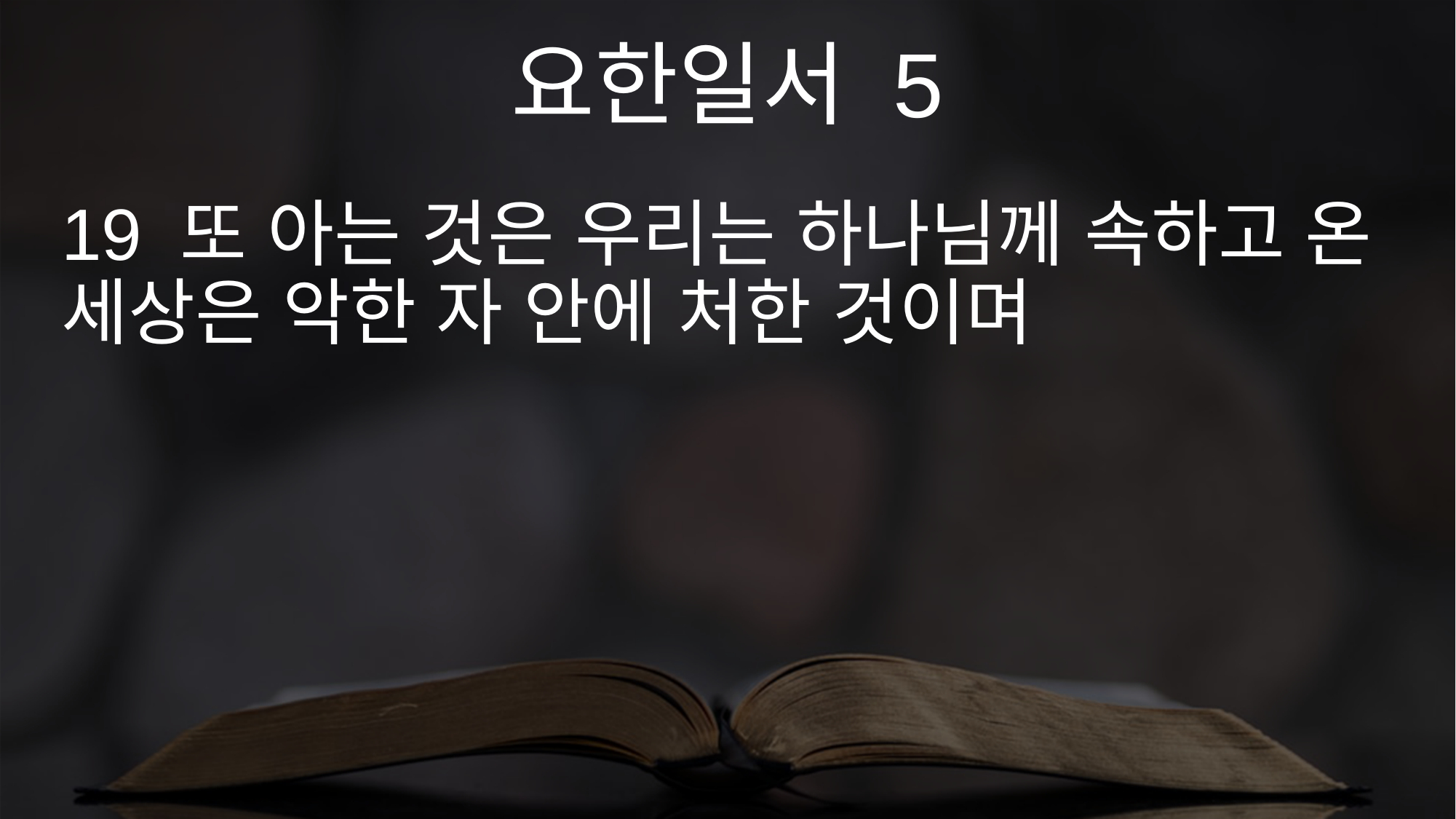

요한일서 5
19 또 아는 것은 우리는 하나님께 속하고 온 세상은 악한 자 안에 처한 것이며